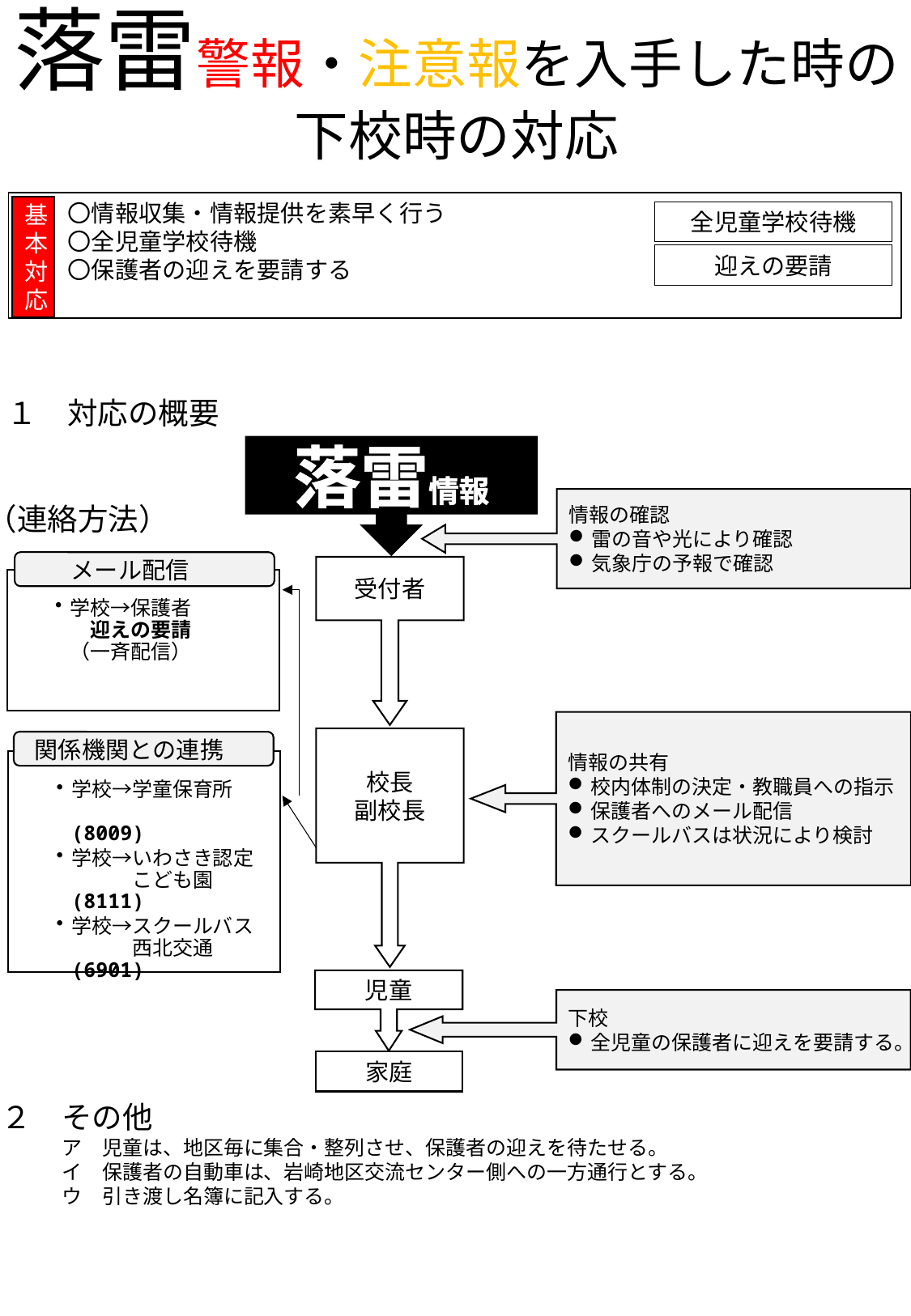

落雷警報・注意報を入手した時の
下校時の対応
　　〇情報収集・情報提供を素早く行う
　　〇全児童学校待機
　　〇保護者の迎えを要請する

基本対応
全児童学校待機
迎えの要請
学校→保護者
　迎えの要請
（一斉配信）

メール配信
１　対応の概要
落雷情報
情報の確認
雷の音や光により確認
気象庁の予報で確認
（連絡方法）
受付者
学校→学童保育所
　　　　　　　(8009)
学校→いわさき認定
　　　こども園(8111)
学校→スクールバス
　　　西北交通(6901)
関係機関との連携
情報の共有
校内体制の決定・教職員への指示
保護者へのメール配信
スクールバスは状況により検討
校長
副校長
児童
下校
全児童の保護者に迎えを要請する。
家庭
２　その他
　　　ア　児童は、地区毎に集合・整列させ、保護者の迎えを待たせる。
　　　イ　保護者の自動車は、岩崎地区交流センター側への一方通行とする。
　　　ウ　引き渡し名簿に記入する。